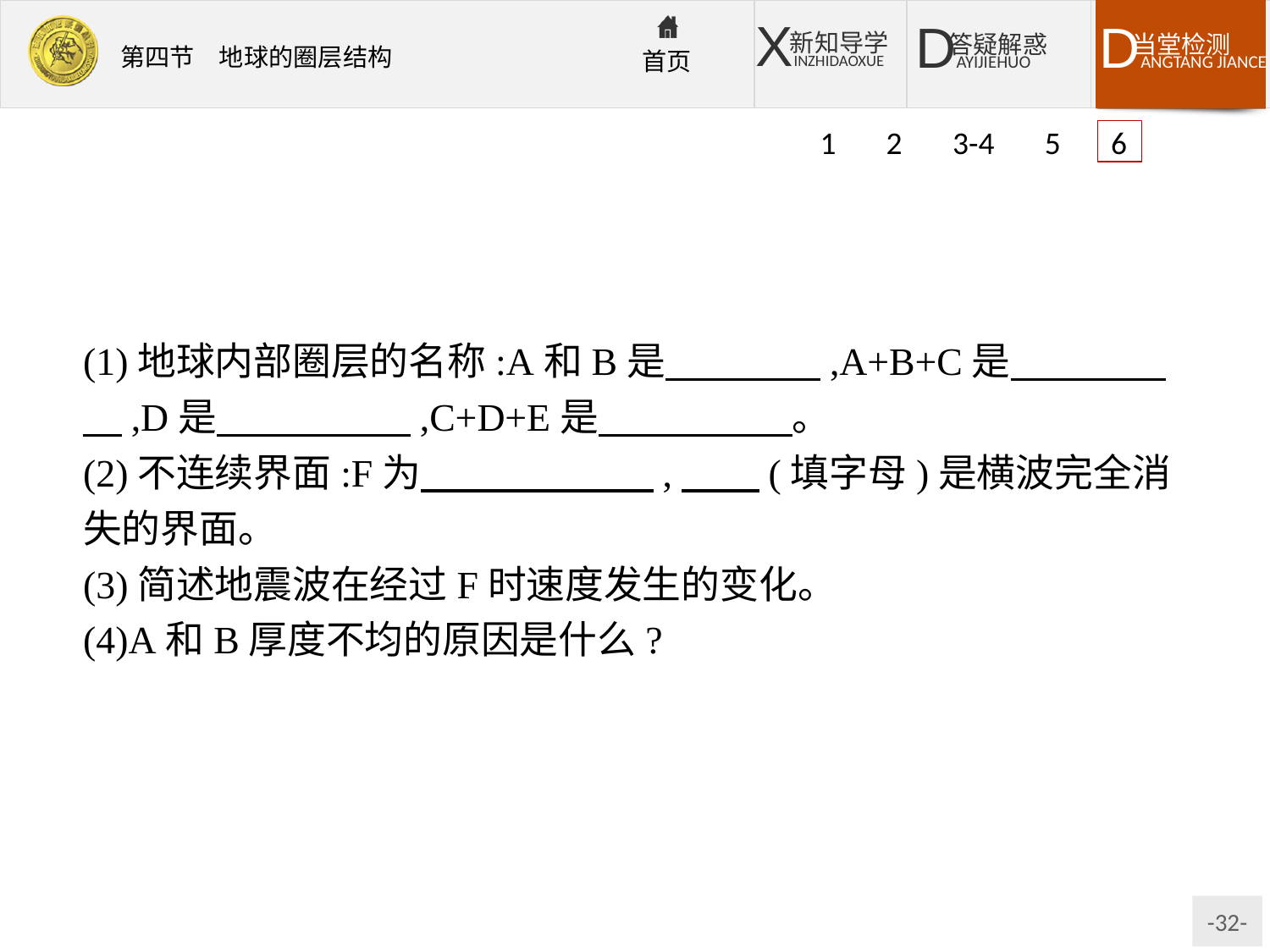

1       2       3-4       5       6

(1)地球内部圈层的名称:A和B是　　　　,A+B+C是　　　　　,D是　　　　　,C+D+E是　　　　　。
(2)不连续界面:F为　　　　　　,　　(填字母)是横波完全消失的界面。
(3)简述地震波在经过F时速度发生的变化。
(4)A和B厚度不均的原因是什么?